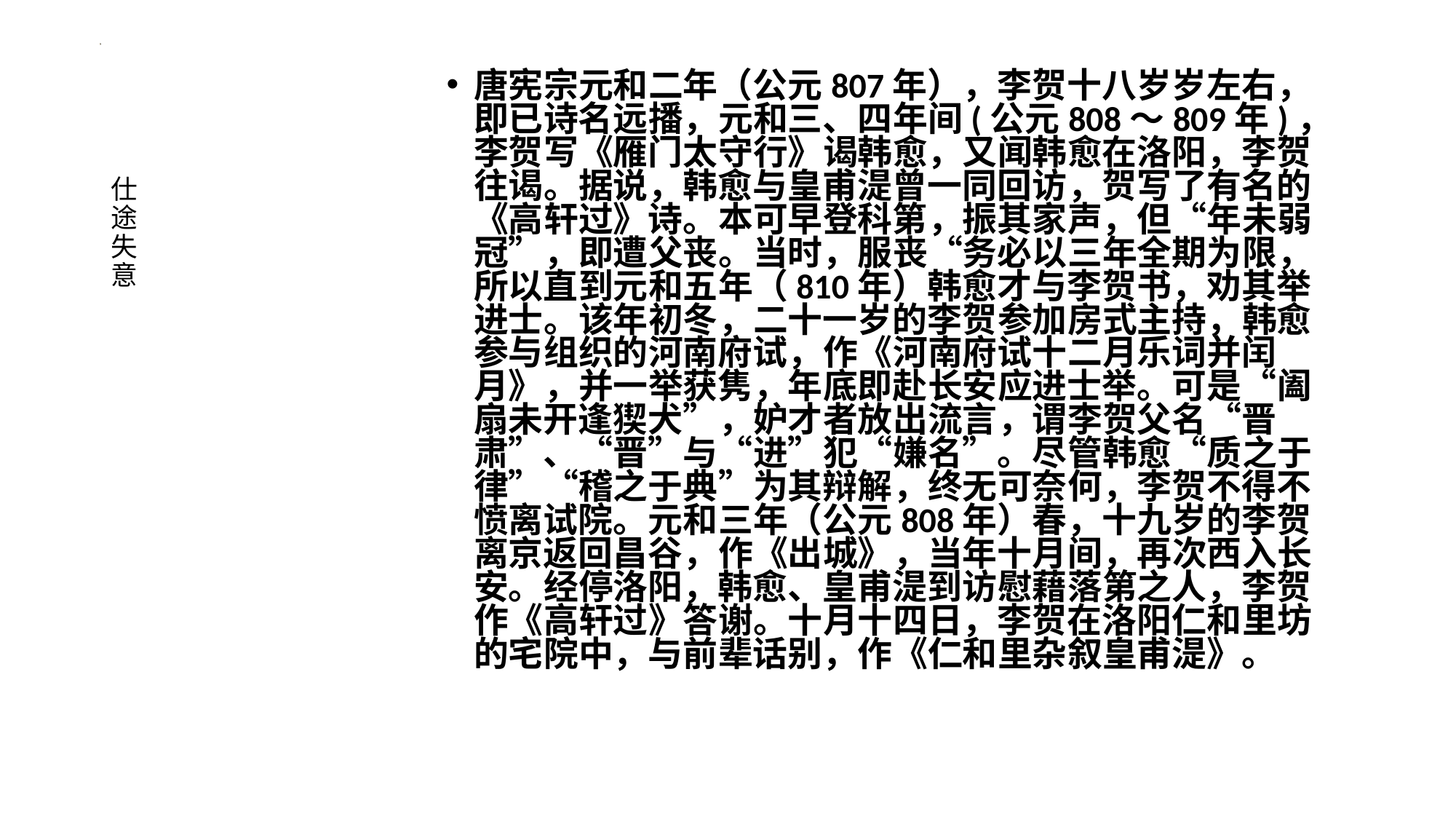

唐宪宗元和二年（公元807年），李贺十八岁岁左右，即已诗名远播，元和三、四年间(公元808～809年)，李贺写《雁门太守行》谒韩愈，又闻韩愈在洛阳，李贺往谒。据说，韩愈与皇甫湜曾一同回访，贺写了有名的《高轩过》诗。本可早登科第，振其家声，但“年未弱冠”，即遭父丧。当时，服丧“务必以三年全期为限，所以直到元和五年（810年）韩愈才与李贺书，劝其举进士。该年初冬，二十一岁的李贺参加房式主持，韩愈参与组织的河南府试，作《河南府试十二月乐词并闰月》，并一举获隽，年底即赴长安应进士举。可是“阖扇未开逢猰犬”，妒才者放出流言，谓李贺父名“晋肃”、“晋”与“进”犯“嫌名”。尽管韩愈“质之于律”“稽之于典”为其辩解，终无可奈何，李贺不得不愤离试院。元和三年（公元808年）春，十九岁的李贺离京返回昌谷，作《出城》，当年十月间，再次西入长安。经停洛阳，韩愈、皇甫湜到访慰藉落第之人，李贺作《高轩过》答谢。十月十四日，李贺在洛阳仁和里坊的宅院中，与前辈话别，作《仁和里杂叙皇甫湜》。
# 仕 途 失 意